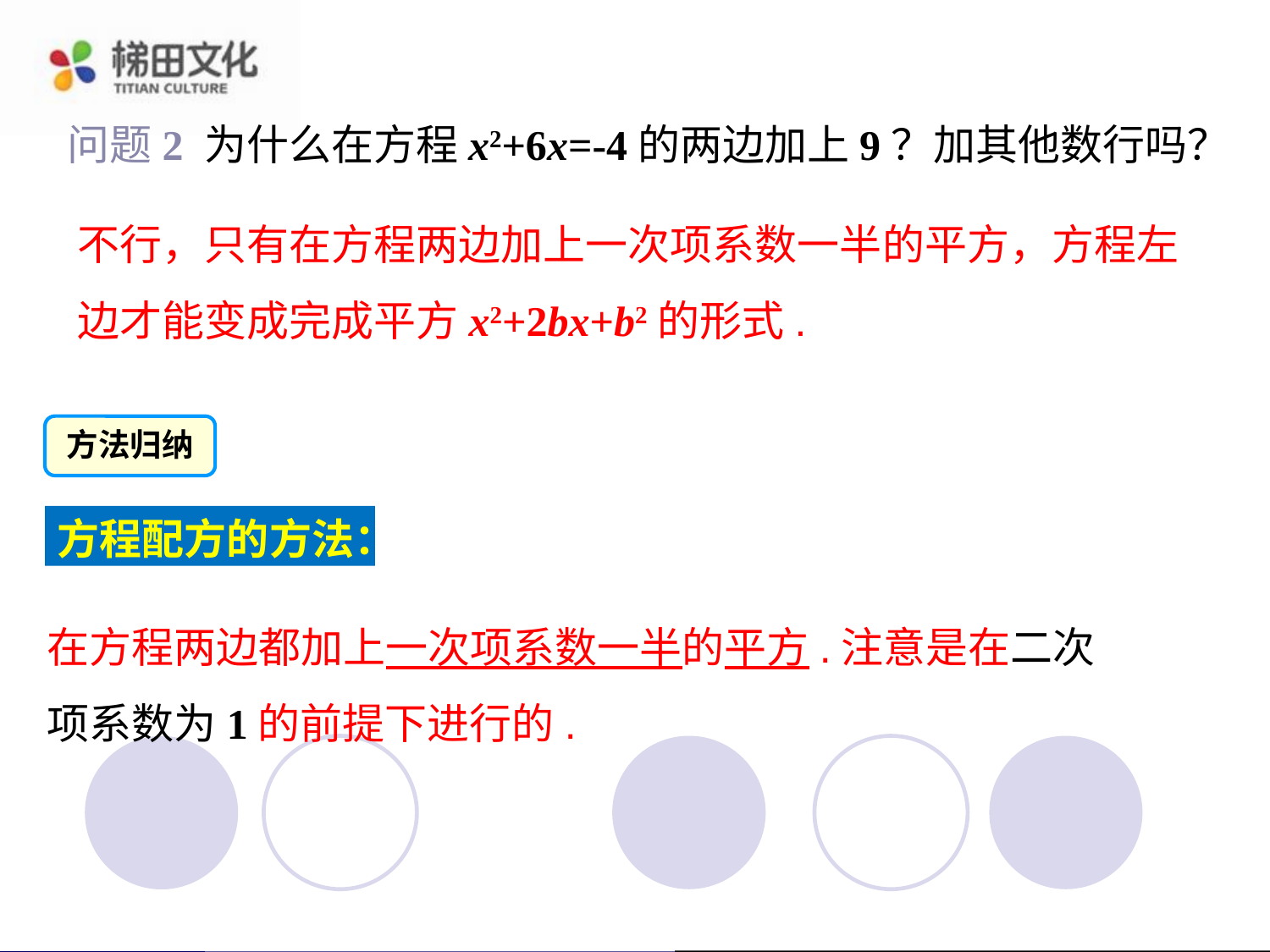

问题2 为什么在方程x2+6x=-4的两边加上9？加其他数行吗？
不行，只有在方程两边加上一次项系数一半的平方，方程左边才能变成完成平方x2+2bx+b2的形式.
方法归纳
方程配方的方法：
在方程两边都加上一次项系数一半的平方.注意是在二次项系数为1的前提下进行的.